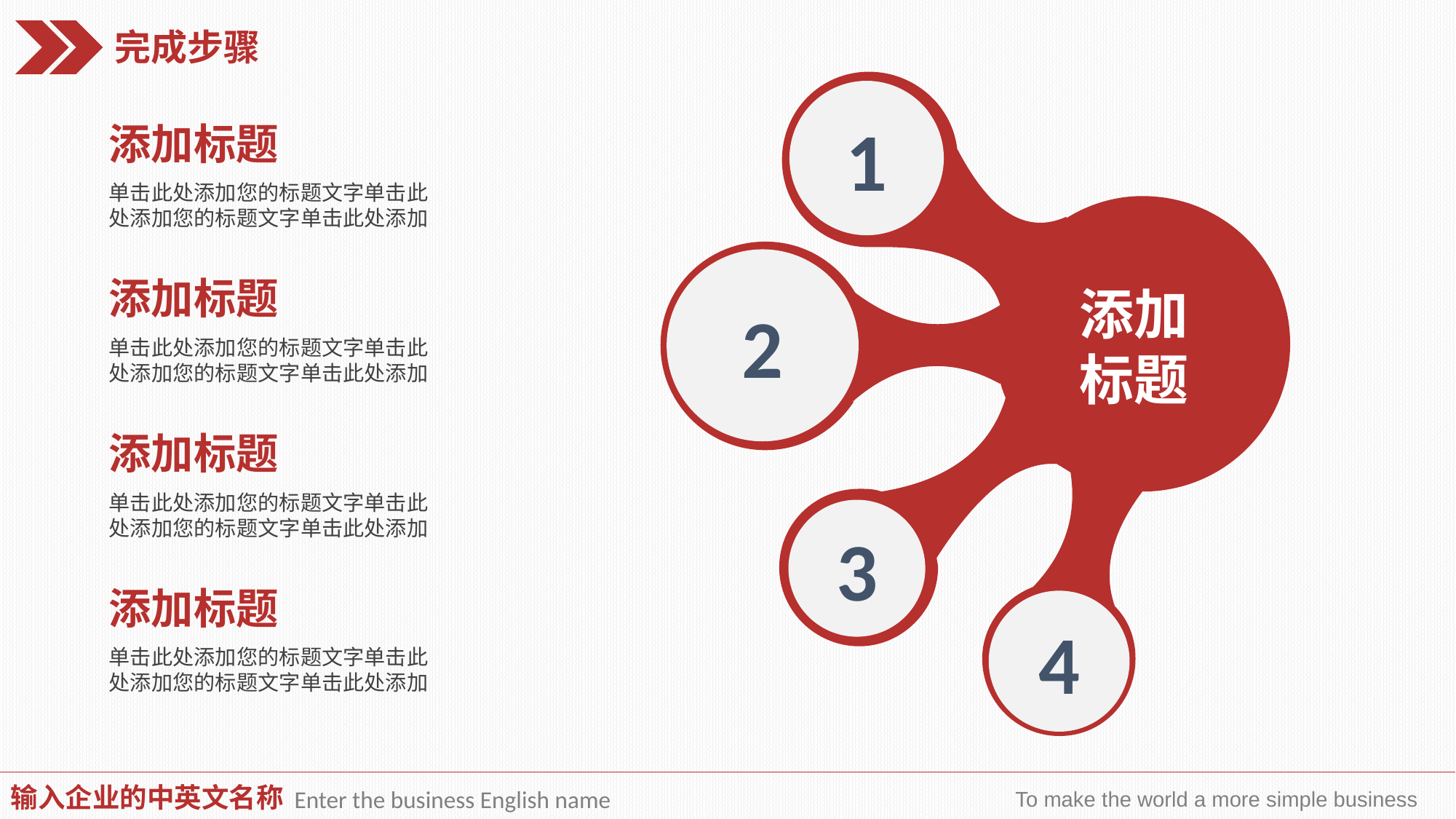

完成步骤

1
添加标题
单击此处添加您的标题文字单击此处添加您的标题文字单击此处添加
2
添加标题
添加
标题
单击此处添加您的标题文字单击此处添加您的标题文字单击此处添加
添加标题
单击此处添加您的标题文字单击此处添加您的标题文字单击此处添加
3
添加标题
4
单击此处添加您的标题文字单击此处添加您的标题文字单击此处添加
输入企业的中英文名称
Enter the business English name
To make the world a more simple business